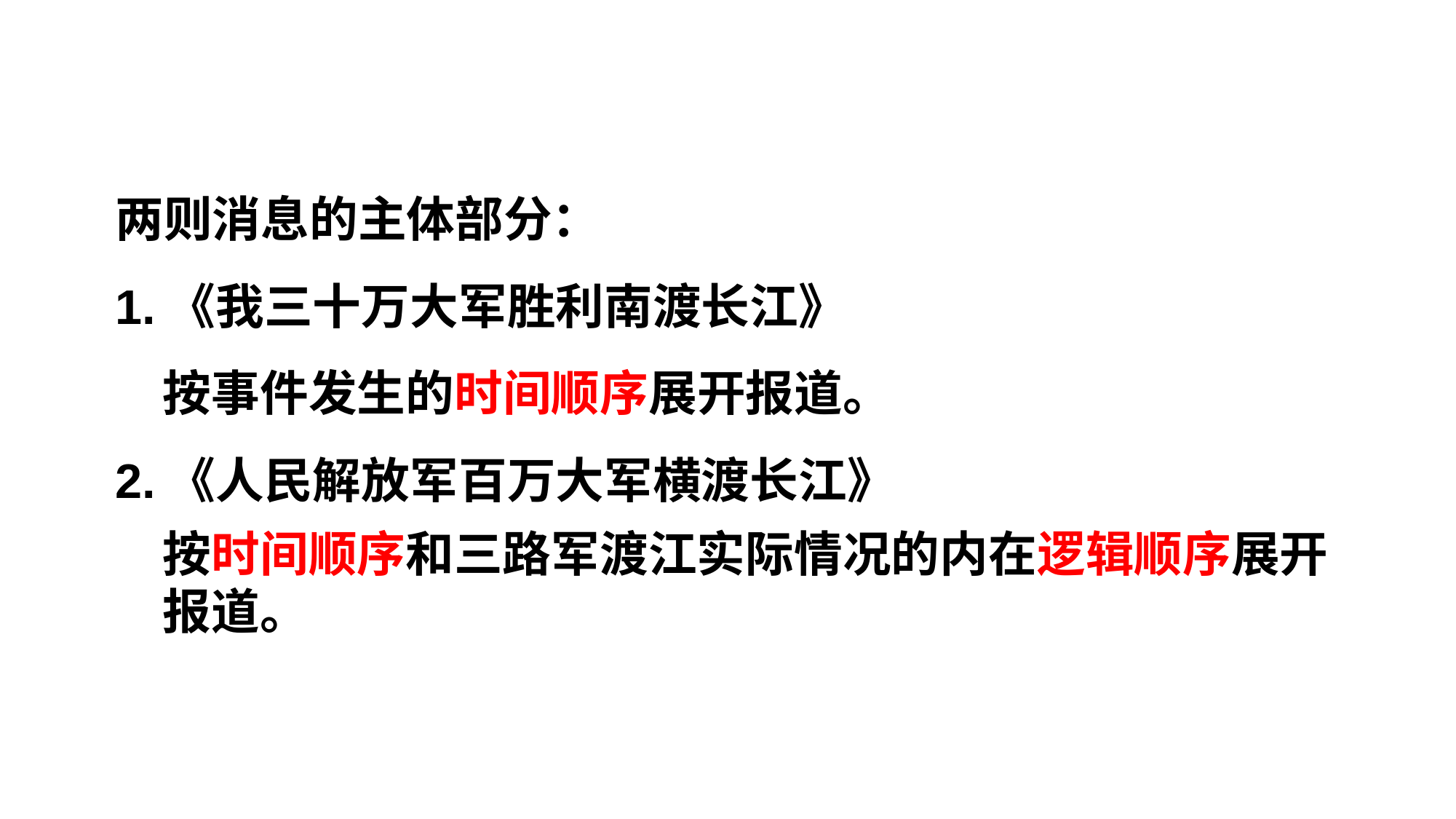

两则消息的主体部分：
1.《我三十万大军胜利南渡长江》

2.《人民解放军百万大军横渡长江》
按事件发生的时间顺序展开报道。
按时间顺序和三路军渡江实际情况的内在逻辑顺序展开报道。